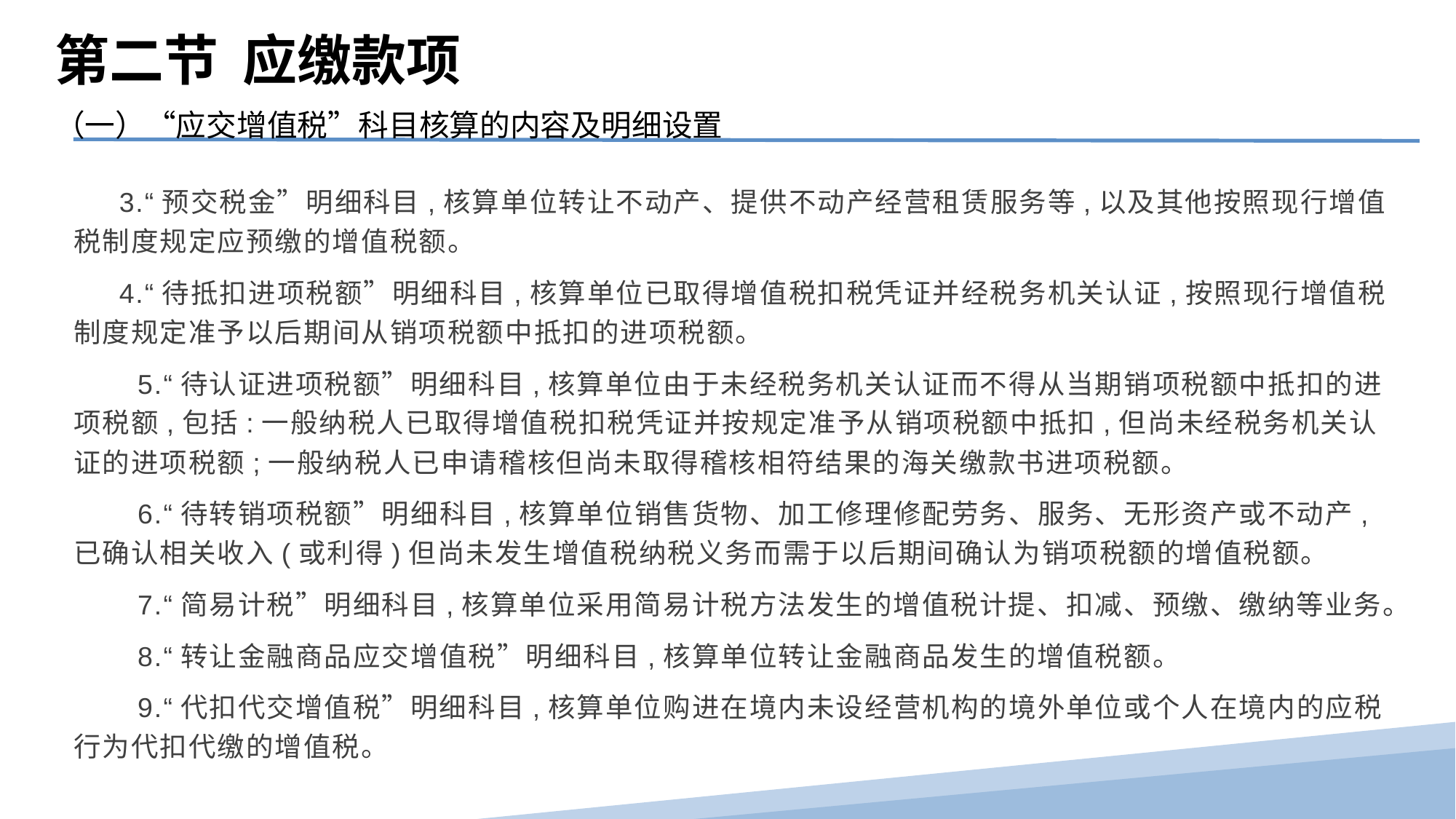

第二节  应缴款项
（一）“应交增值税”科目核算的内容及明细设置
     3.“预交税金”明细科目,核算单位转让不动产、提供不动产经营租赁服务等,以及其他按照现行增值税制度规定应预缴的增值税额。
     4.“待抵扣进项税额”明细科目,核算单位已取得增值税扣税凭证并经税务机关认证,按照现行增值税制度规定准予以后期间从销项税额中抵扣的进项税额。
　　5.“待认证进项税额”明细科目,核算单位由于未经税务机关认证而不得从当期销项税额中抵扣的进项税额,包括:一般纳税人已取得增值税扣税凭证并按规定准予从销项税额中抵扣,但尚未经税务机关认证的进项税额;一般纳税人已申请稽核但尚未取得稽核相符结果的海关缴款书进项税额。
　　6.“待转销项税额”明细科目,核算单位销售货物、加工修理修配劳务、服务、无形资产或不动产,已确认相关收入(或利得)但尚未发生增值税纳税义务而需于以后期间确认为销项税额的增值税额。
　　7.“简易计税”明细科目,核算单位采用简易计税方法发生的增值税计提、扣减、预缴、缴纳等业务。
　　8.“转让金融商品应交增值税”明细科目,核算单位转让金融商品发生的增值税额。
　　9.“代扣代交增值税”明细科目,核算单位购进在境内未设经营机构的境外单位或个人在境内的应税行为代扣代缴的增值税。